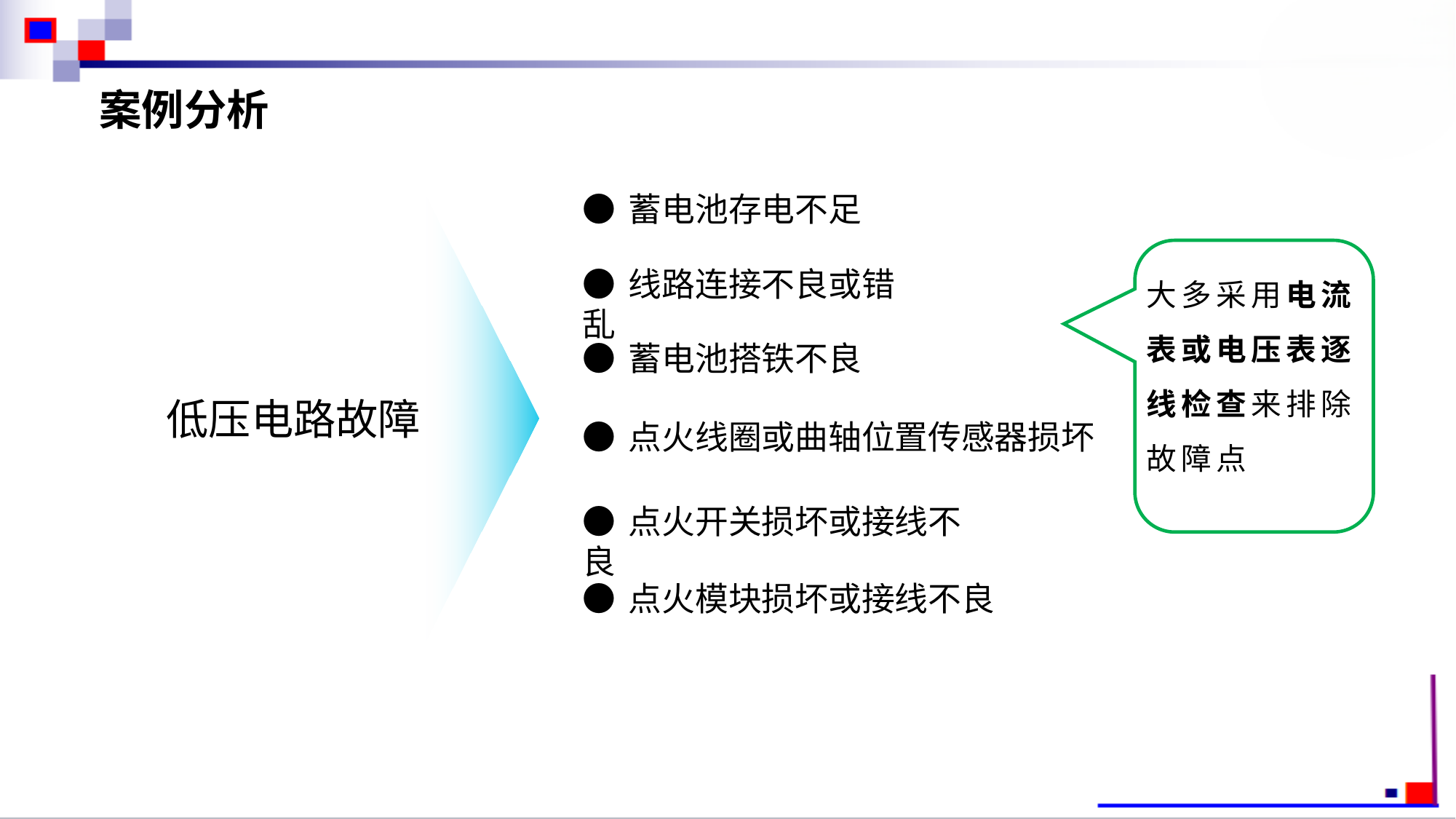

案例分析
●蓄电池存电不足
大多采用电流表或电压表逐线检查来排除故障点
●线路连接不良或错乱
●蓄电池搭铁不良

低压电路故障
●点火线圈或曲轴位置传感器损坏
●点火开关损坏或接线不良
●点火模块损坏或接线不良